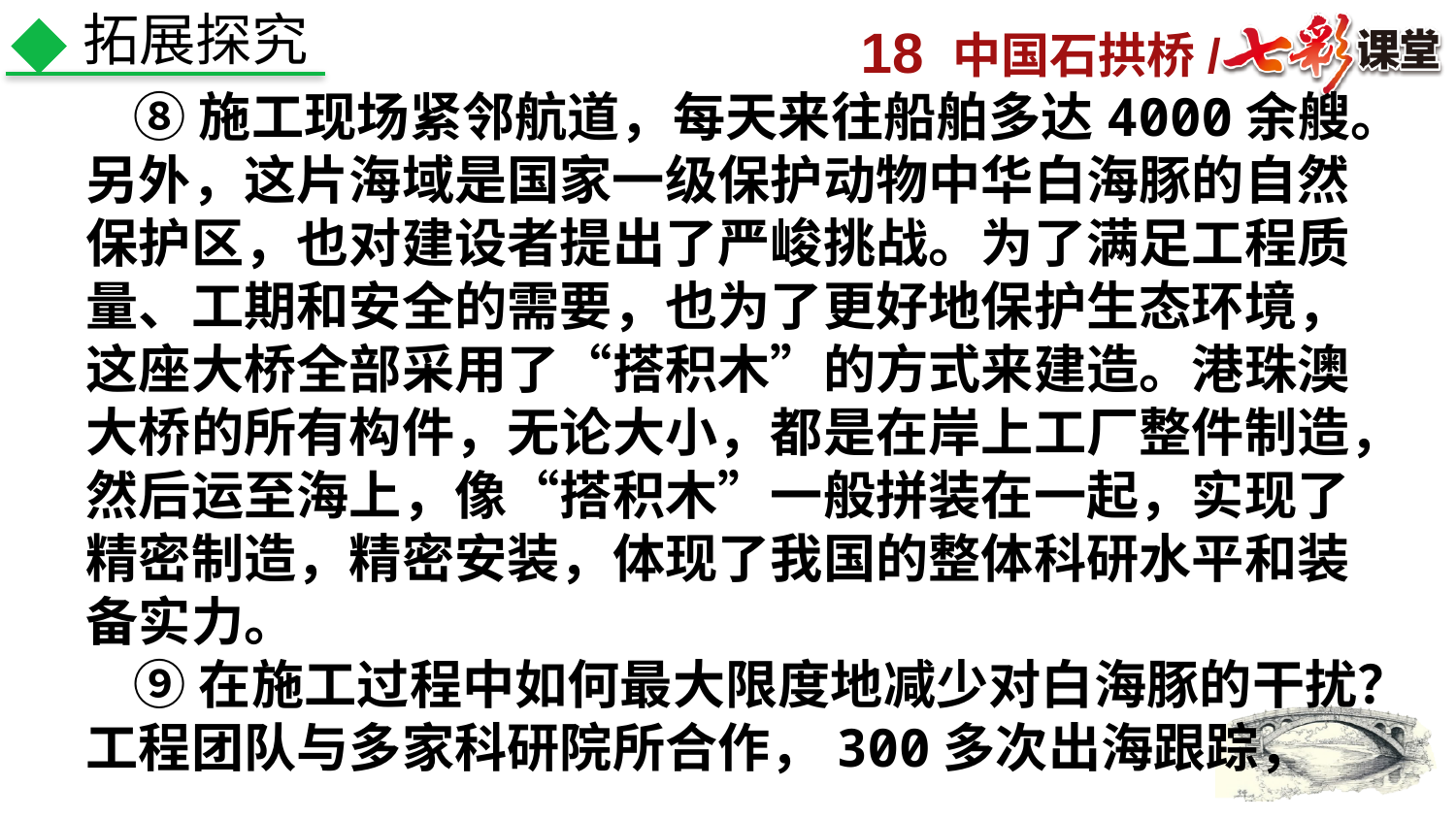

拓展探究

    ⑧施工现场紧邻航道，每天来往船舶多达4000余艘。另外，这片海域是国家一级保护动物中华白海豚的自然保护区，也对建设者提出了严峻挑战。为了满足工程质量、工期和安全的需要，也为了更好地保护生态环境，这座大桥全部采用了“搭积木”的方式来建造。港珠澳大桥的所有构件，无论大小，都是在岸上工厂整件制造，然后运至海上，像“搭积木”一般拼装在一起，实现了精密制造，精密安装，体现了我国的整体科研水平和装备实力。
    ⑨在施工过程中如何最大限度地减少对白海豚的干扰？工程团队与多家科研院所合作，300多次出海跟踪，